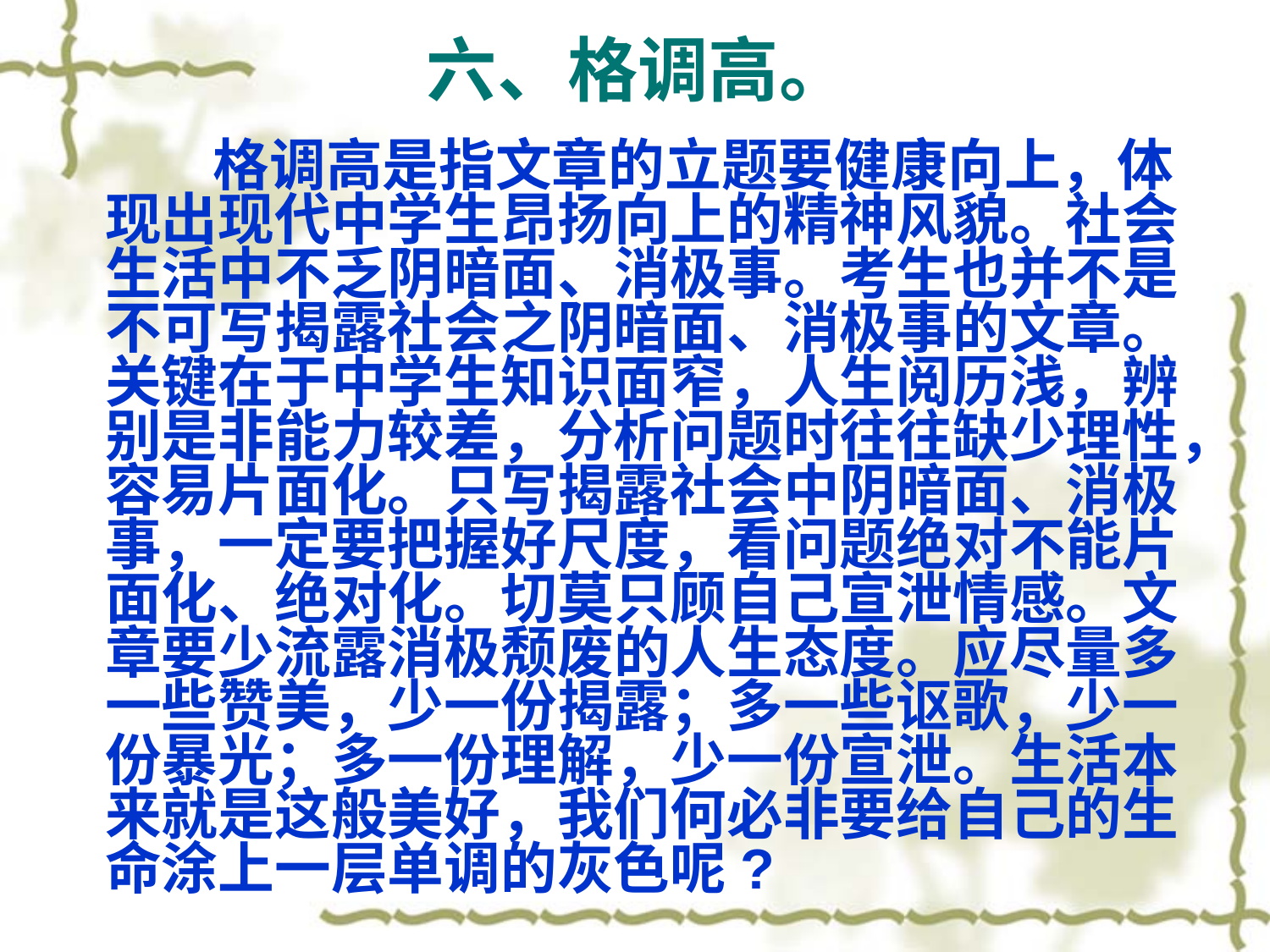

# 六、格调高。
           格调高是指文章的立题要健康向上，体现出现代中学生昂扬向上的精神风貌。社会生活中不乏阴暗面、消极事。考生也并不是不可写揭露社会之阴暗面、消极事的文章。关键在于中学生知识面窄，人生阅历浅，辨别是非能力较差，分析问题时往往缺少理性，容易片面化。只写揭露社会中阴暗面、消极事，一定要把握好尺度，看问题绝对不能片面化、绝对化。切莫只顾自己宣泄情感。文章要少流露消极颓废的人生态度。应尽量多一些赞美，少一份揭露；多一些讴歌，少一份暴光；多一份理解，少一份宣泄。生活本来就是这般美好，我们何必非要给自己的生命涂上一层单调的灰色呢?
11